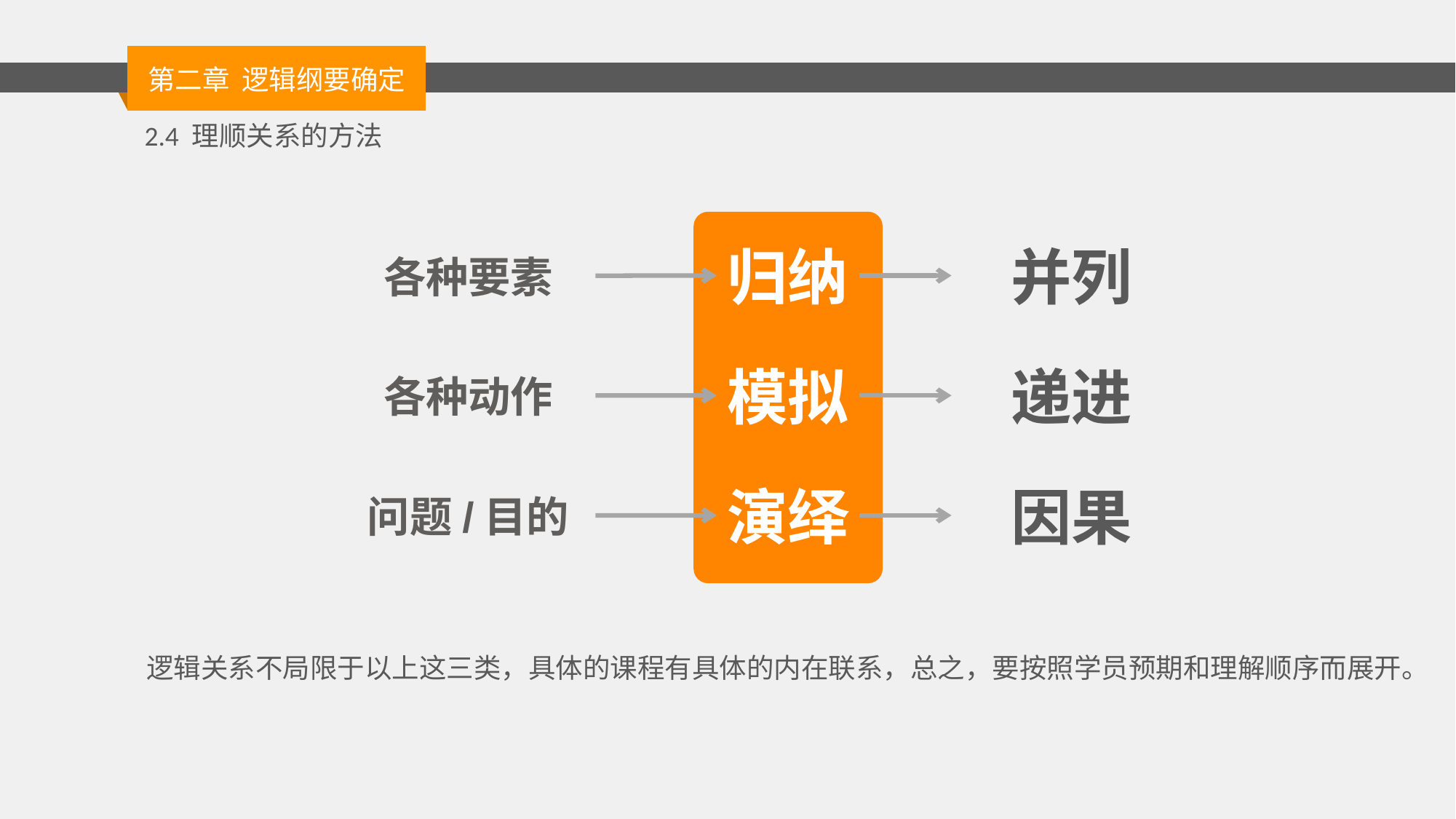

2.4 理顺关系的方法

归纳
并列
各种要素
模拟
递进
各种动作
演绎
因果
问题/目的
逻辑关系不局限于以上这三类，具体的课程有具体的内在联系，总之，要按照学员预期和理解顺序而展开。